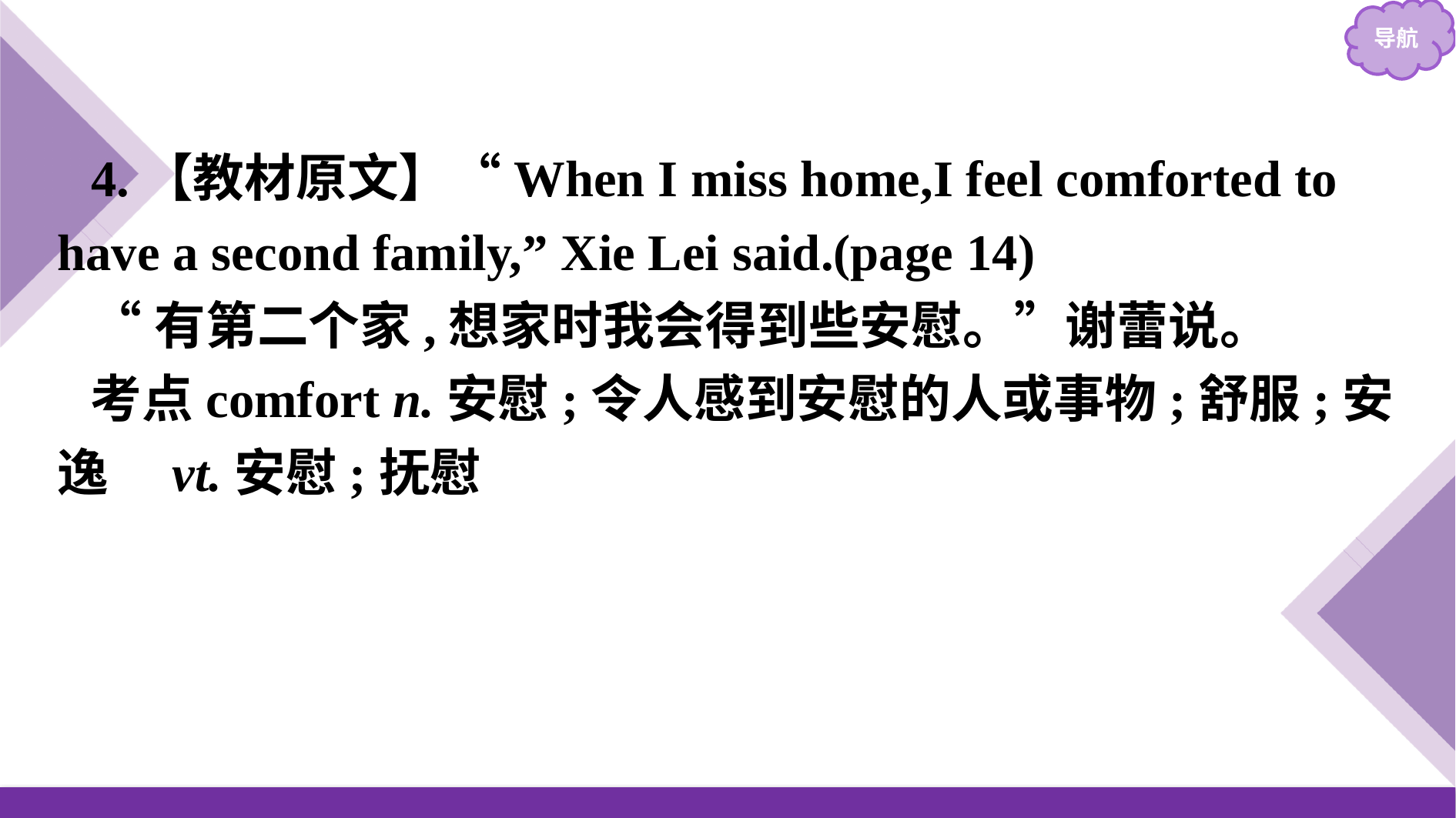

4.【教材原文】“When I miss home,I feel comforted to have a second family,” Xie Lei said.(page 14)
“有第二个家,想家时我会得到些安慰。”谢蕾说。
考点comfort n.安慰;令人感到安慰的人或事物;舒服;安逸　vt.安慰;抚慰